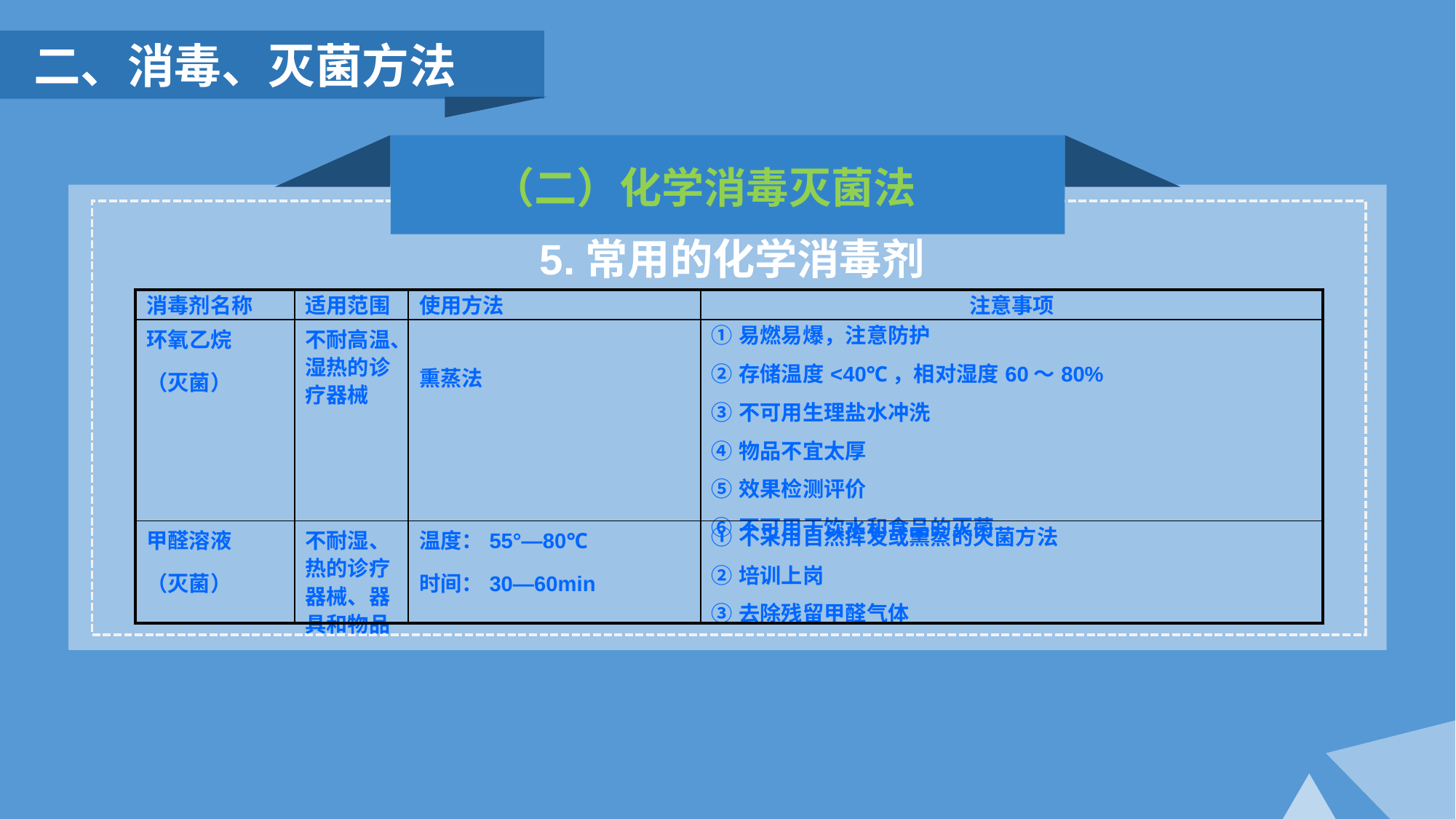

二、消毒、灭菌方法

（二）化学消毒灭菌法

5.常用的化学消毒剂
| 消毒剂名称 | 适用范围 | 使用方法 | 注意事项 |
| --- | --- | --- | --- |
| 环氧乙烷 （灭菌） | 不耐高温、湿热的诊疗器械 | 熏蒸法 | ①易燃易爆，注意防护 ②存储温度<40℃，相对湿度60～80% ③不可用生理盐水冲洗 ④物品不宜太厚 ⑤效果检测评价 ⑥不可用于饮水和食品的灭菌 |
| 甲醛溶液 （灭菌） | 不耐湿、热的诊疗器械、器具和物品 | 温度：55°—80℃ 时间：30—60min | ①不采用自然挥发或熏蒸的灭菌方法 ②培训上岗 ③去除残留甲醛气体 |